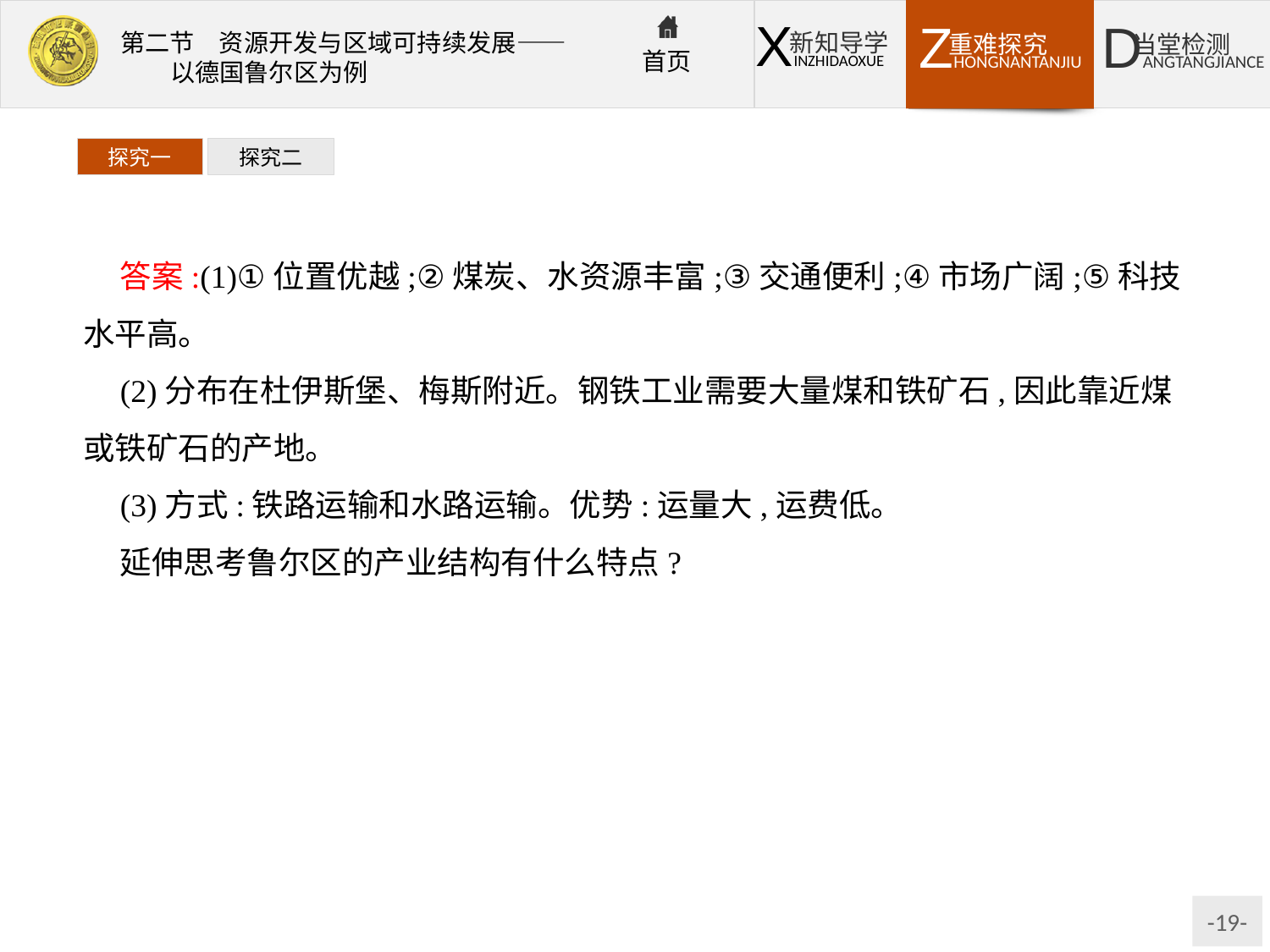

探究一
探究二
答案:(1)①位置优越;②煤炭、水资源丰富;③交通便利;④市场广阔;⑤科技水平高。
(2)分布在杜伊斯堡、梅斯附近。钢铁工业需要大量煤和铁矿石,因此靠近煤或铁矿石的产地。
(3)方式:铁路运输和水路运输。优势:运量大,运费低。
延伸思考鲁尔区的产业结构有什么特点?
提示鲁尔区的工业多是利用当地丰富的资源发展起来的,工业部门主要是钢铁、冶金、机械、化学等重化工业。其产业结构特点是以煤炭工业为基础,以钢铁工业为主导,并高度集中于少数重工业部门。